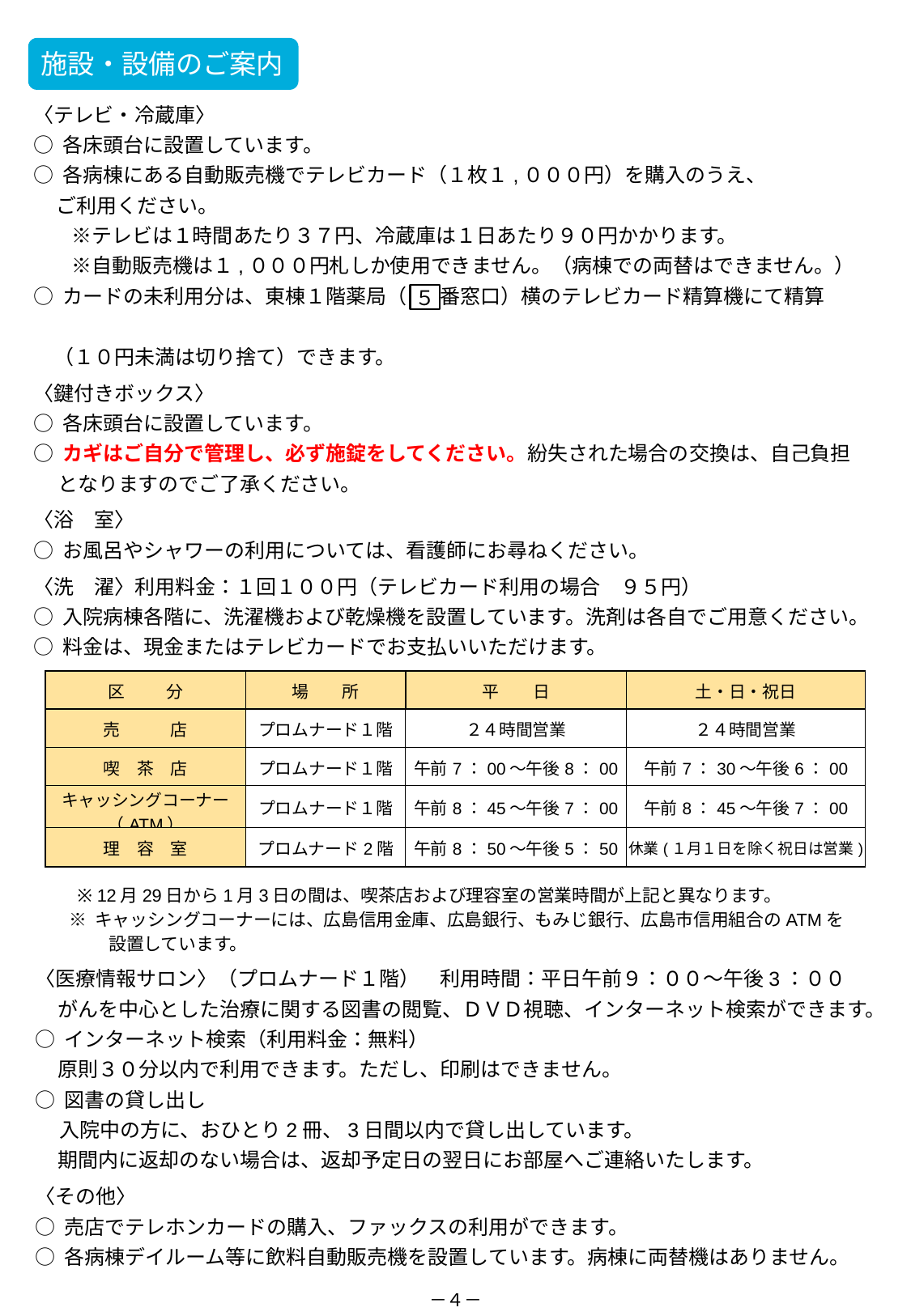

施設・設備のご案内
〈テレビ・冷蔵庫〉
○ 各床頭台に設置しています。
○ 各病棟にある自動販売機でテレビカード（１枚１,０００円）を購入のうえ、
    ご利用ください。
　    ※テレビは１時間あたり３７円、冷蔵庫は１日あたり９０円かかります。
　    ※自動販売機は１,０００円札しか使用できません。（病棟での両替はできません。）
○ カードの未利用分は、東棟１階薬局（ 　  番窓口）横のテレビカード精算機にて精算
　（１０円未満は切り捨て）できます。
〈鍵付きボックス〉
○ 各床頭台に設置しています。
○ カギはご自分で管理し、必ず施錠をしてください。紛失された場合の交換は、自己負担
　 となりますのでご了承ください。
〈浴　室〉
○ お風呂やシャワーの利用については、看護師にお尋ねください。
〈洗　濯〉利用料金：１回１００円（テレビカード利用の場合　９５円）
○ 入院病棟各階に、洗濯機および乾燥機を設置しています。洗剤は各自でご用意ください。
○ 料金は、現金またはテレビカードでお支払いいただけます。
〈売店・喫茶店・キャッシングコーナー・理容室〉
５
| 区 　　 分 | 場　　所 | 平　　日 | 土・日・祝日 |
| --- | --- | --- | --- |
| 売　　　店 | プロムナード１階 | ２４時間営業 | ２４時間営業 |
| 喫　茶　店 | プロムナード１階 | 午前7：00～午後8：00 | 午前7：30～午後6：00 |
| キャッシングコーナー （ATM） | プロムナード１階 | 午前8：45～午後7：00 | 午前8：45～午後7：00 |
| 理　容　室 | プロムナード2階 | 午前8：50～午後5：50 | 休業(１月１日を除く祝日は営業) |
        ※ 12月29日から1月3日の間は、喫茶店および理容室の営業時間が上記と異なります。
        ※ キャッシングコーナーには、広島信用金庫、広島銀行、もみじ銀行、広島市信用組合のATMを
　　　　設置しています。
〈医療情報サロン〉（プロムナード１階）　利用時間：平日午前９：００～午後3：００
    がんを中心とした治療に関する図書の閲覧、ＤＶＤ視聴、インターネット検索ができます。
○ インターネット検索（利用料金：無料）
    原則３０分以内で利用できます。ただし、印刷はできません。
○ 図書の貸し出し
　 入院中の方に、おひとり2冊、3日間以内で貸し出しています。
    期間内に返却のない場合は、返却予定日の翌日にお部屋へご連絡いたします。
〈その他〉
○ 売店でテレホンカードの購入、ファックスの利用ができます。
○ 各病棟デイルーム等に飲料自動販売機を設置しています。病棟に両替機はありません。
－４－